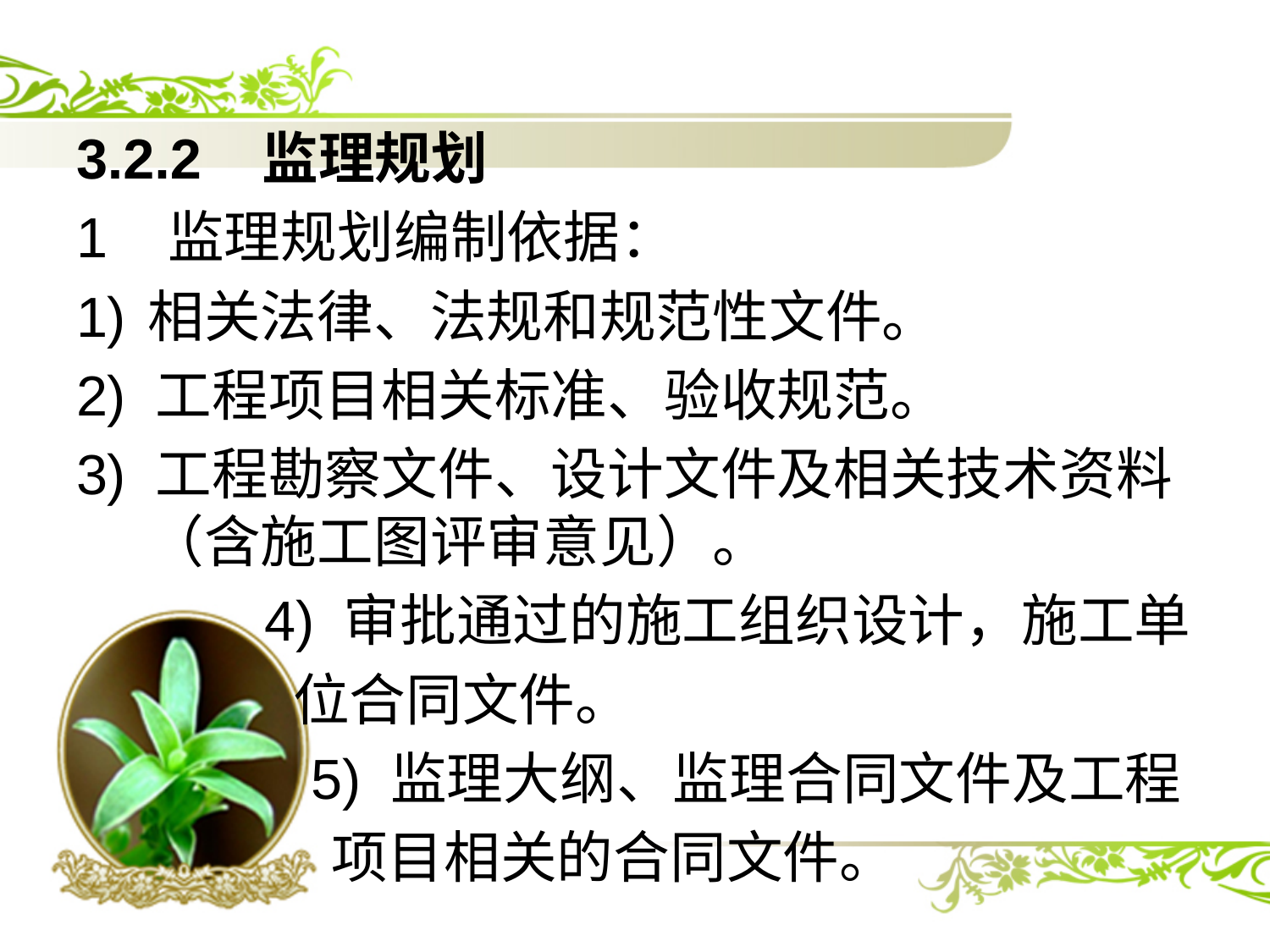

3.2.2   监理规划
1   监理规划编制依据：
相关法律、法规和规范性文件。
2) 工程项目相关标准、验收规范。
3) 工程勘察文件、设计文件及相关技术资料（含施工图评审意见）。
            4) 审批通过的施工组织设计，施工单
                位合同文件。
               5) 监理大纲、监理合同文件及工程
                   项目相关的合同文件。